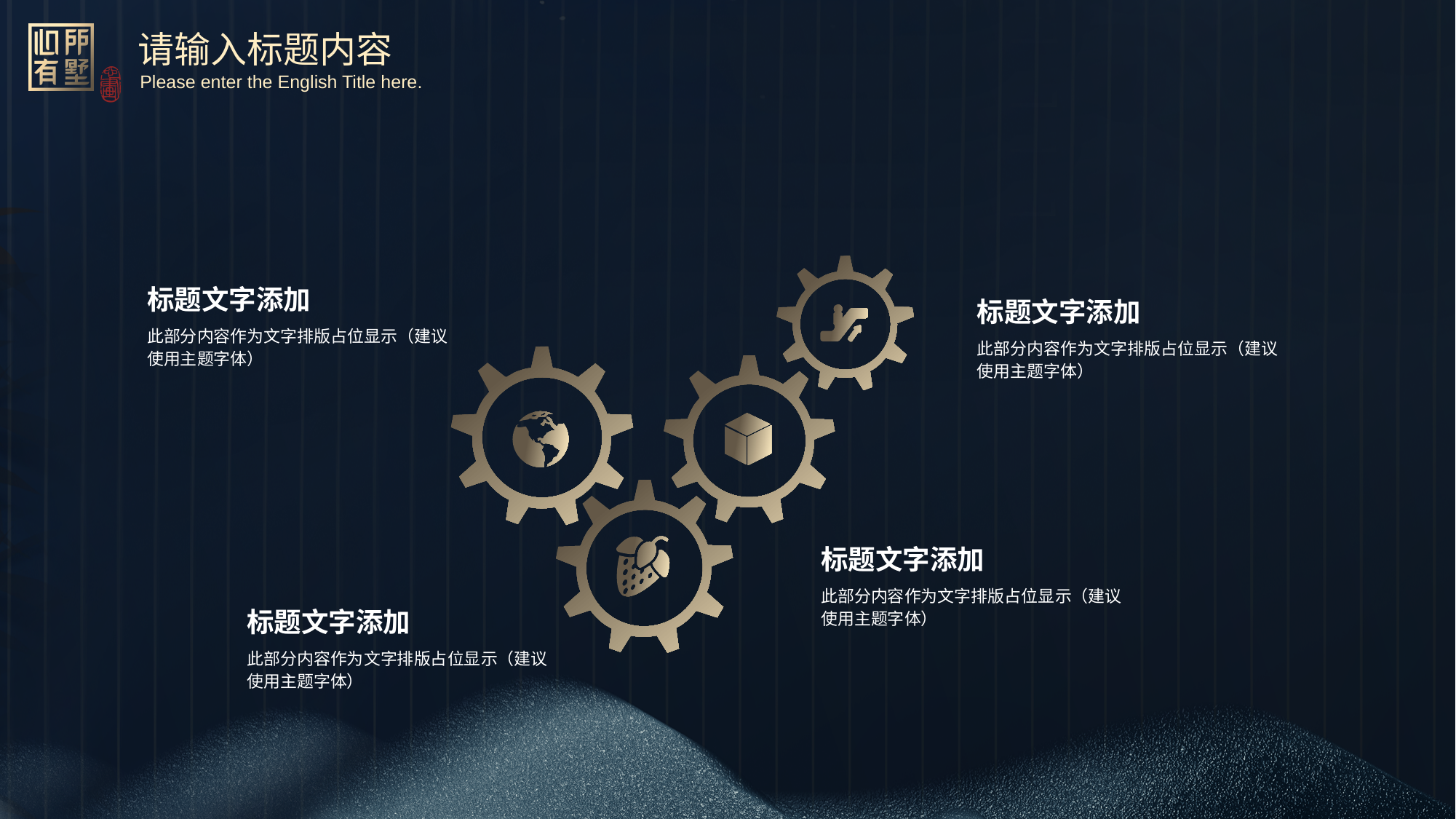

标题文字添加
此部分内容作为文字排版占位显示（建议使用主题字体）
标题文字添加
此部分内容作为文字排版占位显示（建议使用主题字体）
标题文字添加
此部分内容作为文字排版占位显示（建议使用主题字体）
标题文字添加
此部分内容作为文字排版占位显示（建议使用主题字体）